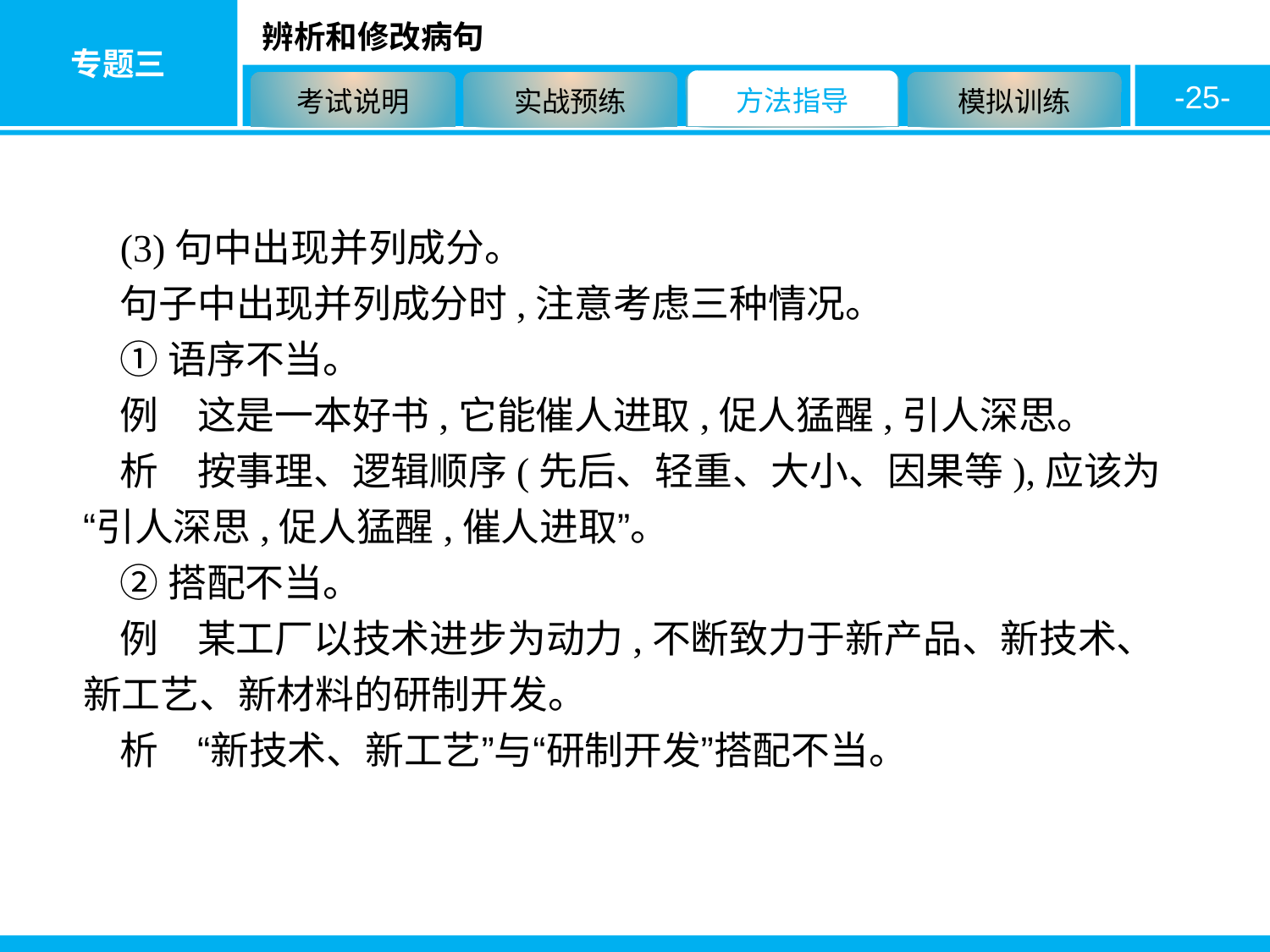

-25-
(3)句中出现并列成分。
句子中出现并列成分时,注意考虑三种情况。
①语序不当。
例　这是一本好书,它能催人进取,促人猛醒,引人深思。
析　按事理、逻辑顺序(先后、轻重、大小、因果等),应该为“引人深思,促人猛醒,催人进取”。
②搭配不当。
例　某工厂以技术进步为动力,不断致力于新产品、新技术、新工艺、新材料的研制开发。
析　“新技术、新工艺”与“研制开发”搭配不当。